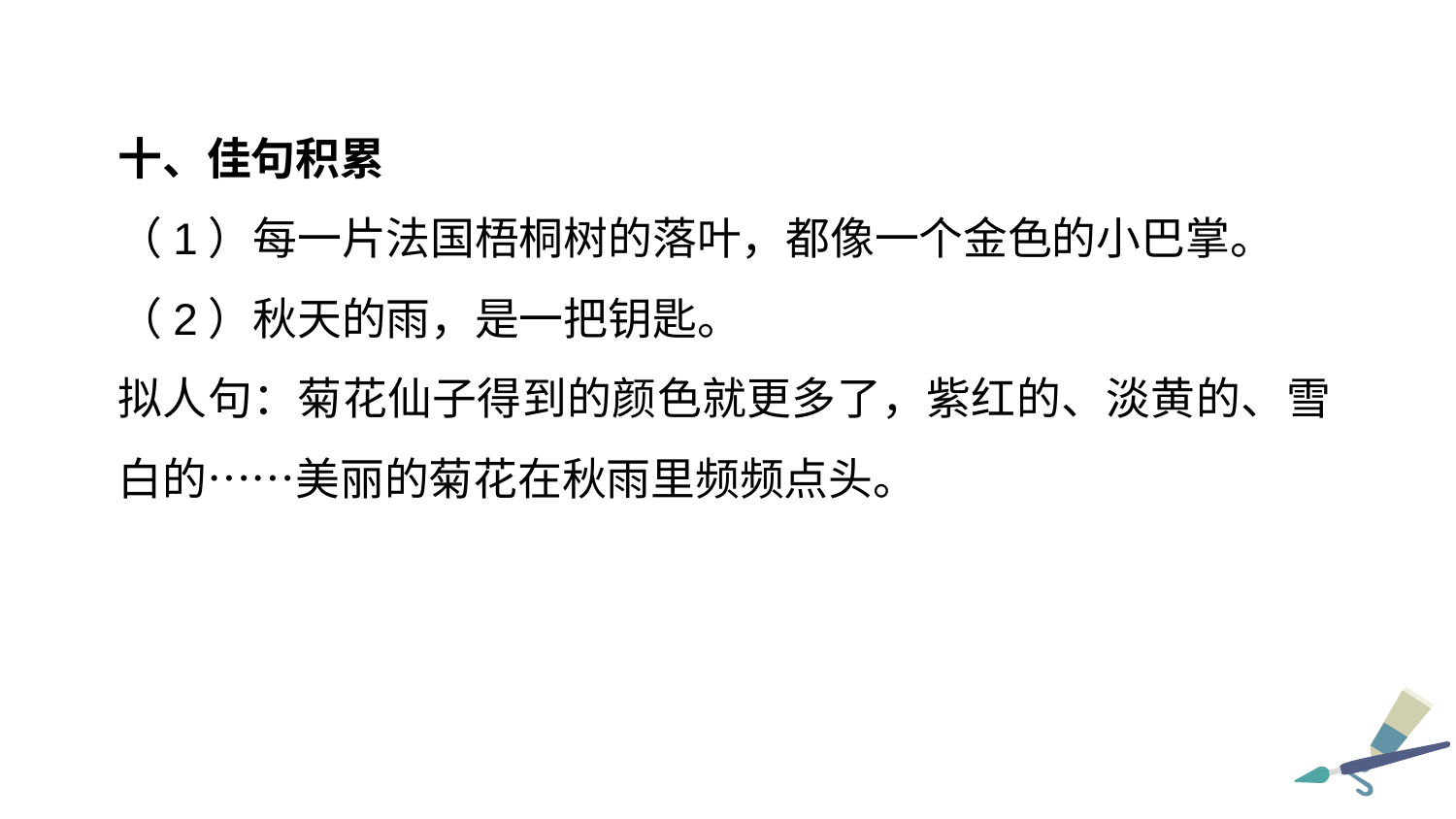

十、佳句积累
（1）每一片法国梧桐树的落叶，都像一个金色的小巴掌。
（2）秋天的雨，是一把钥匙。
拟人句：菊花仙子得到的颜色就更多了，紫红的、淡黄的、雪白的……美丽的菊花在秋雨里频频点头。